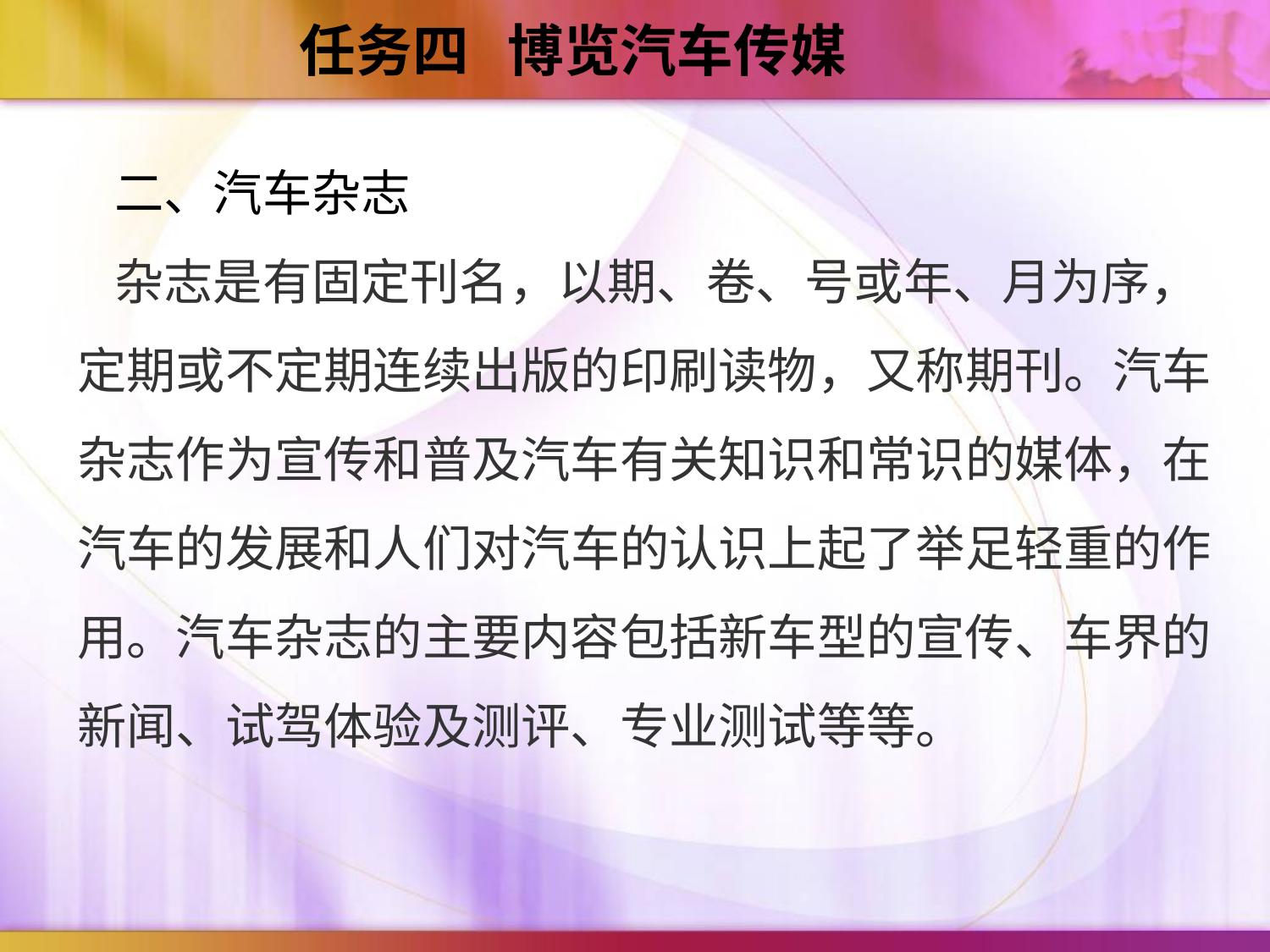

任务四   博览汽车传媒
二、汽车杂志
杂志是有固定刊名，以期、卷、号或年、月为序，定期或不定期连续出版的印刷读物，又称期刊。汽车杂志作为宣传和普及汽车有关知识和常识的媒体，在汽车的发展和人们对汽车的认识上起了举足轻重的作用。汽车杂志的主要内容包括新车型的宣传、车界的新闻、试驾体验及测评、专业测试等等。